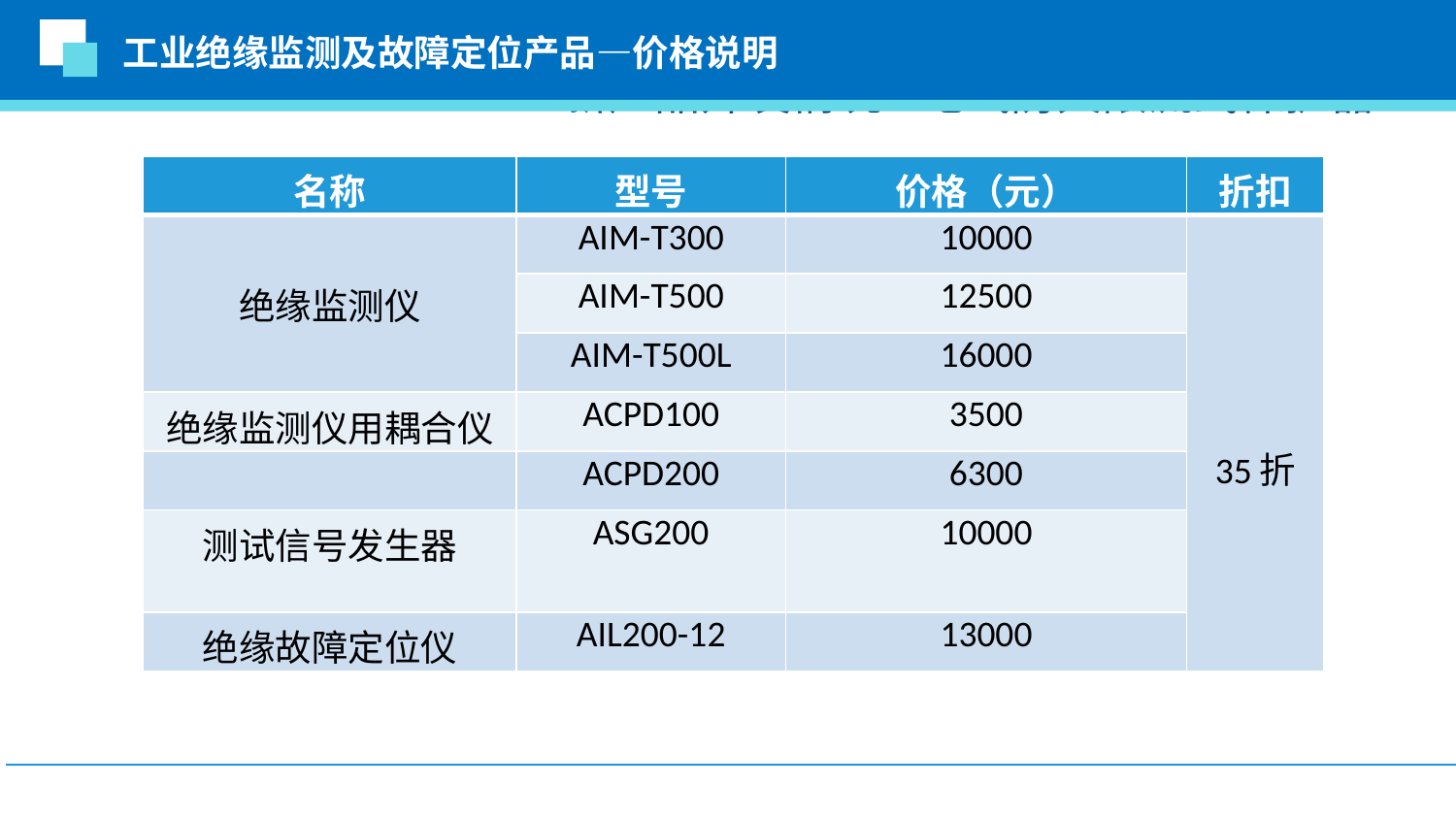

工业绝缘监测及故障定位产品—价格说明
新产品开发情况-电气防火限流式保护器

| 名称 | 型号 | 价格（元） | 折扣 |
| --- | --- | --- | --- |
| 绝缘监测仪 | AIM-T300 | 10000 | 35折 |
|  | AIM-T500 | 12500 |  |
|  | AIM-T500L | 16000 |  |
| 绝缘监测仪用耦合仪 | ACPD100 | 3500 |  |
|  | ACPD200 | 6300 |  |
| 测试信号发生器 | ASG200 | 10000 |  |
| 绝缘故障定位仪 | AIL200-12 | 13000 |  |